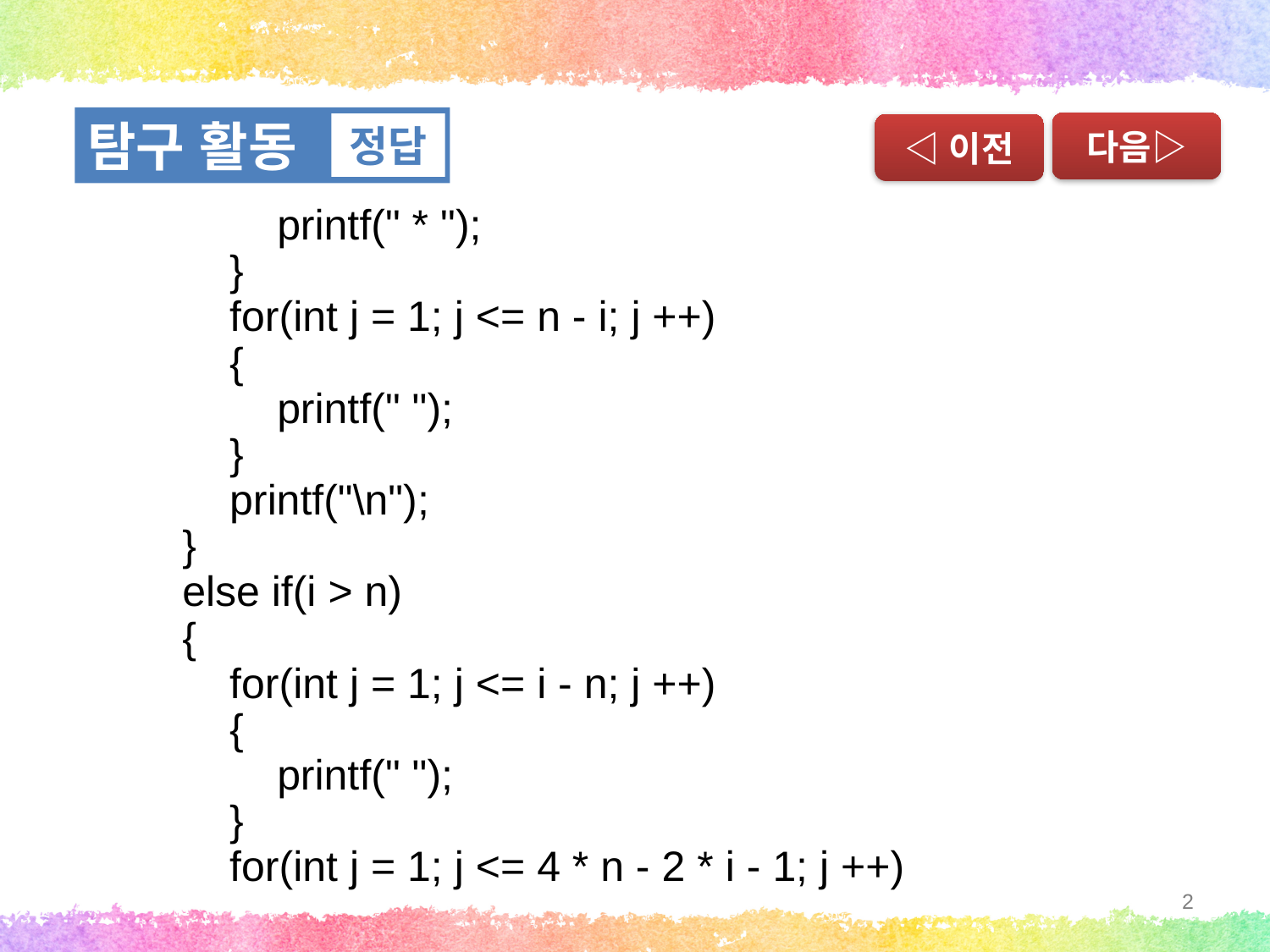

탐구 활동
정답
다음▷
◁이전

                printf(" * ");
            }
            for(int j = 1; j <= n - i; j ++)
            {
                printf(" ");
            }
            printf("\n");
        }
        else if(i > n)
        {
            for(int j = 1; j <= i - n; j ++)
            {
                printf(" ");
            }
            for(int j = 1; j <= 4 * n - 2 * i - 1; j ++)
2